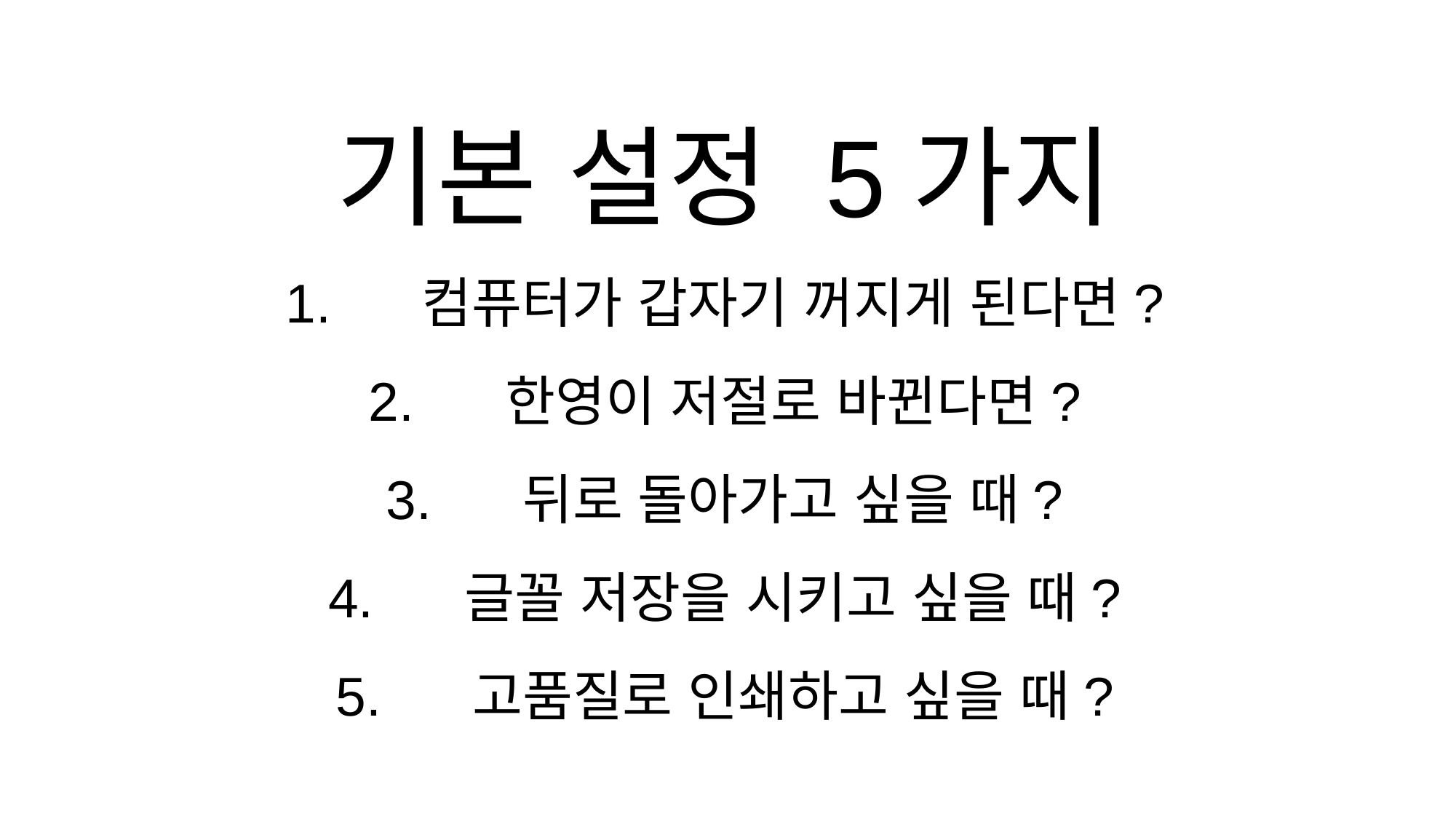

기본 설정 5가지
컴퓨터가 갑자기 꺼지게 된다면?
한영이 저절로 바뀐다면?
뒤로 돌아가고 싶을 때?
글꼴 저장을 시키고 싶을 때?
고품질로 인쇄하고 싶을 때?